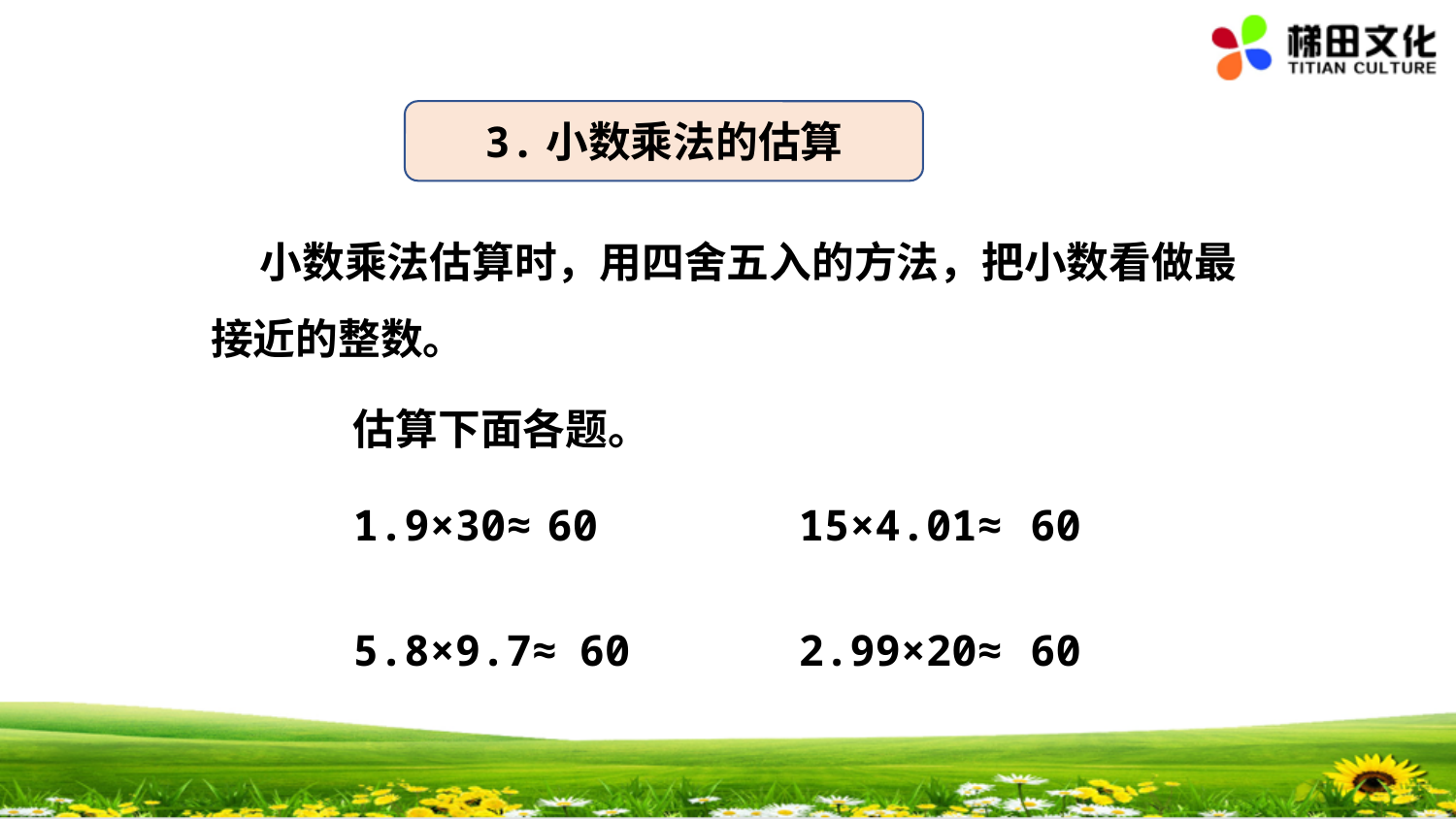

3.小数乘法的估算
    小数乘法估算时，用四舍五入的方法，把小数看做最接近的整数。
估算下面各题。
1.9×30≈
60
15×4.01≈
60
5.8×9.7≈
60
2.99×20≈
60